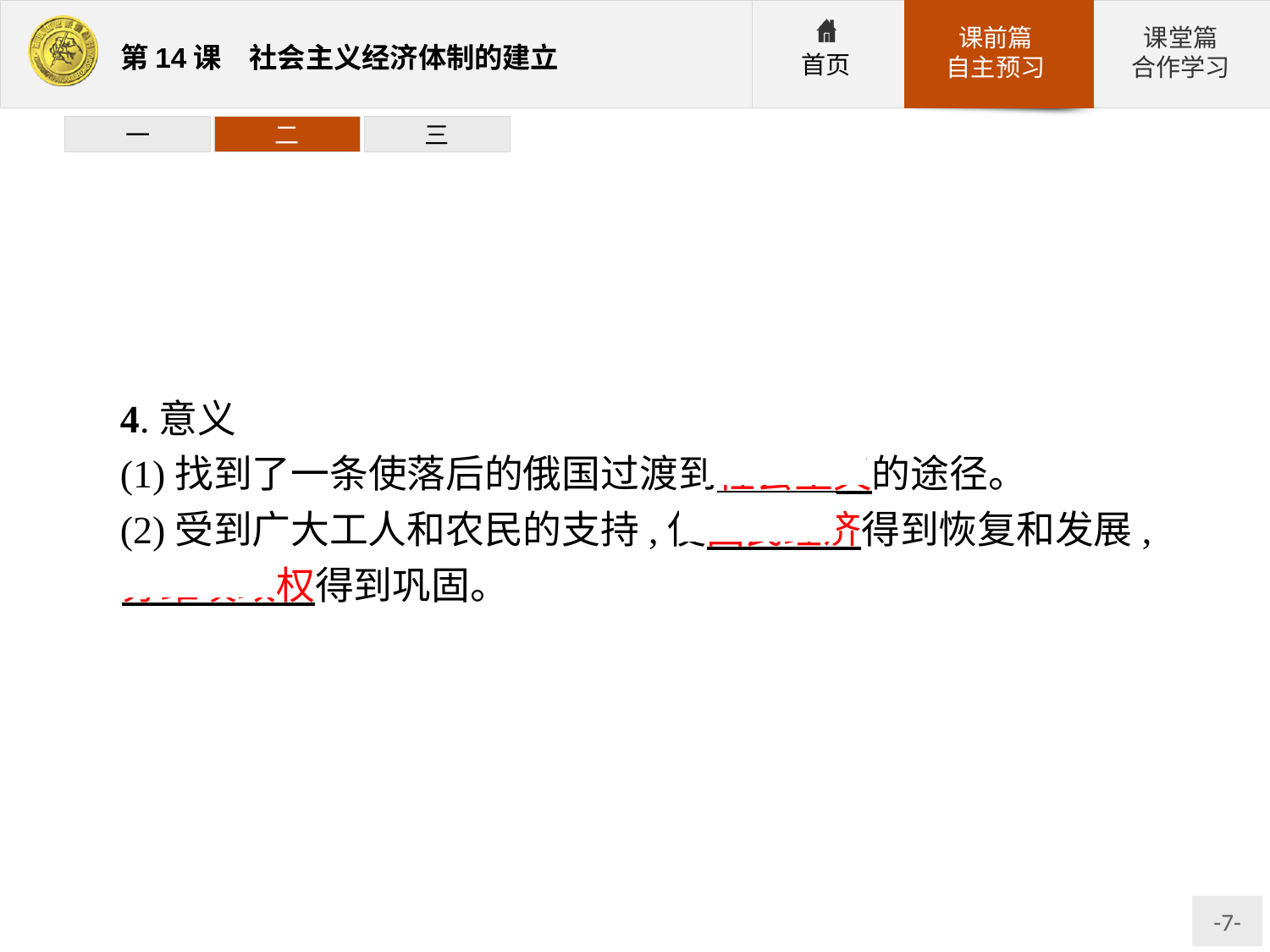

一
二
三
4.意义
(1)找到了一条使落后的俄国过渡到社会主义的途径。
(2)受到广大工人和农民的支持,使国民经济得到恢复和发展,       苏维埃政权得到巩固。